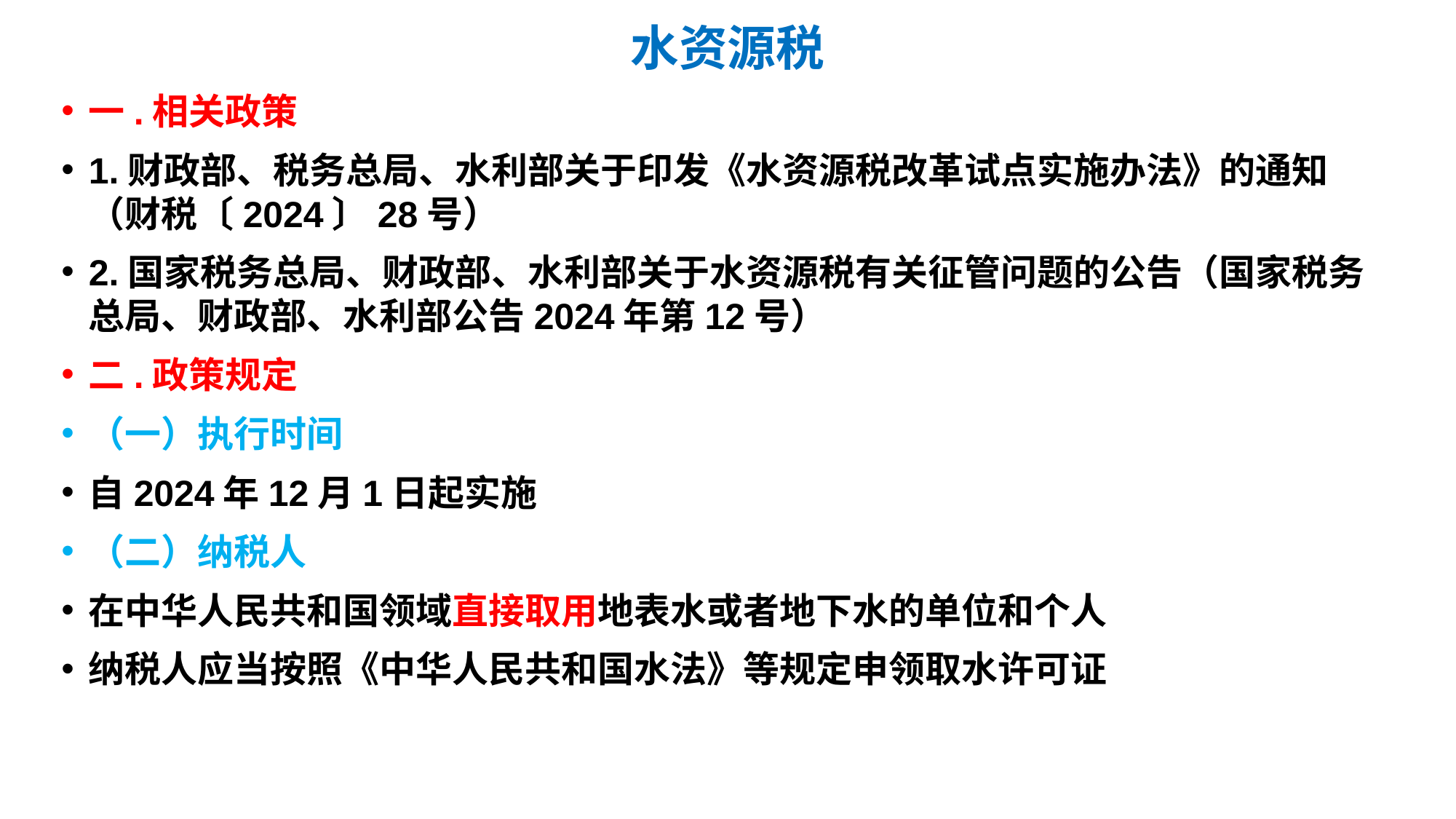

# 水资源税
一.相关政策
1.财政部、税务总局、水利部关于印发《水资源税改革试点实施办法》的通知（财税〔2024〕28号）
2.国家税务总局、财政部、水利部关于水资源税有关征管问题的公告（国家税务总局、财政部、水利部公告2024年第12号）
二.政策规定
（一）执行时间
自2024年12月1日起实施
（二）纳税人
在中华人民共和国领域直接取用地表水或者地下水的单位和个人
纳税人应当按照《中华人民共和国水法》等规定申领取水许可证